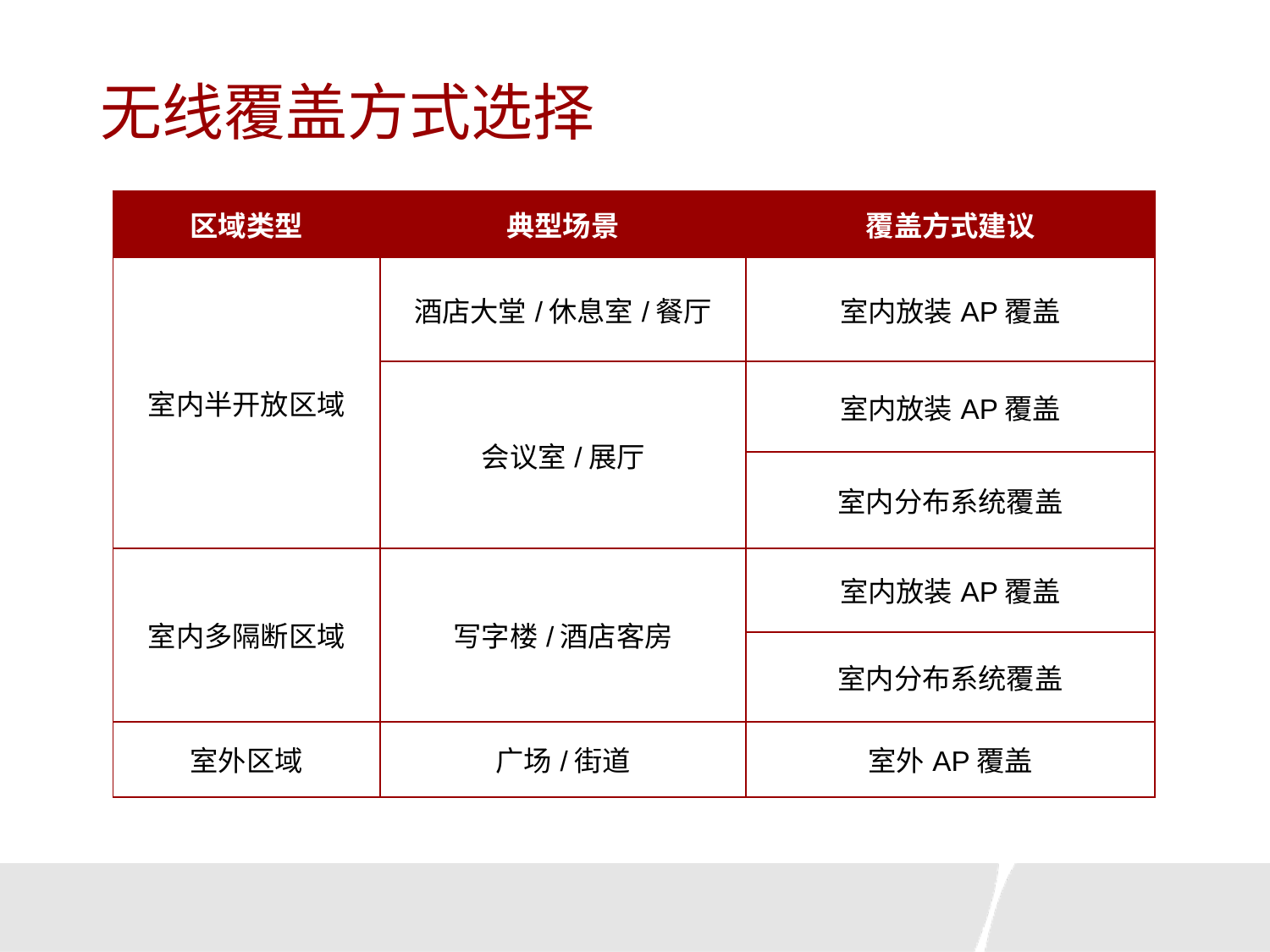

# 无线覆盖方式选择
| 区域类型 | 典型场景 | 覆盖方式建议 |
| --- | --- | --- |
| 室内半开放区域 | 酒店大堂/休息室/餐厅 | 室内放装AP覆盖 |
|  | 会议室/展厅 | 室内放装AP覆盖 |
|  |  | 室内分布系统覆盖 |
| 室内多隔断区域 | 写字楼/酒店客房 | 室内放装AP覆盖 |
|  |  | 室内分布系统覆盖 |
| 室外区域 | 广场/街道 | 室外AP覆盖 |